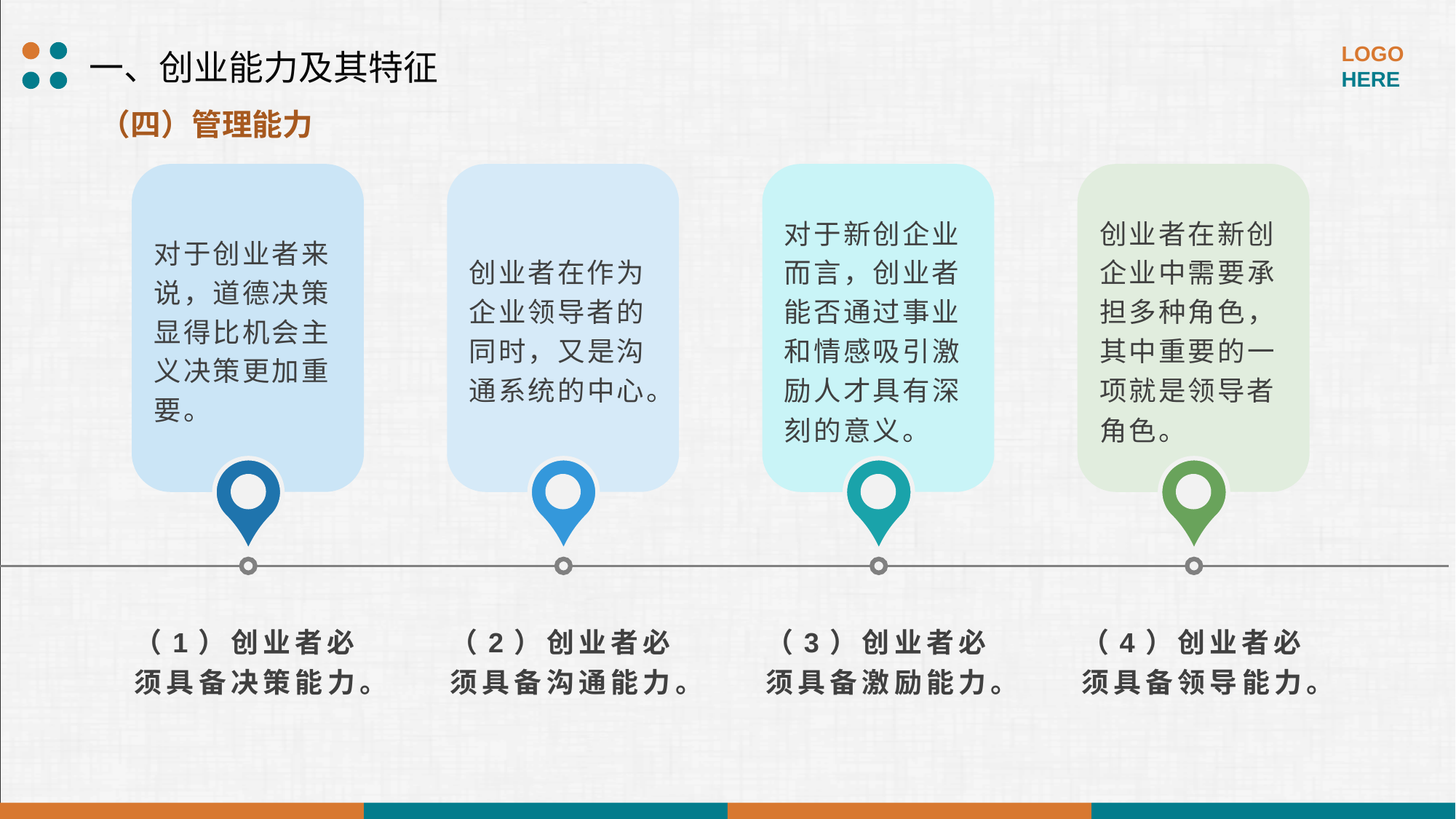

一、创业能力及其特征
（四）管理能力
对于创业者来说，道德决策显得比机会主义决策更加重要。
创业者在作为企业领导者的同时，又是沟通系统的中心。
对于新创企业而言，创业者能否通过事业和情感吸引激励人才具有深刻的意义。
创业者在新创企业中需要承担多种角色，其中重要的一项就是领导者角色。

（1）创业者必须具备决策能力。
（2）创业者必须具备沟通能力。
（3）创业者必须具备激励能力。
（4）创业者必须具备领导能力。